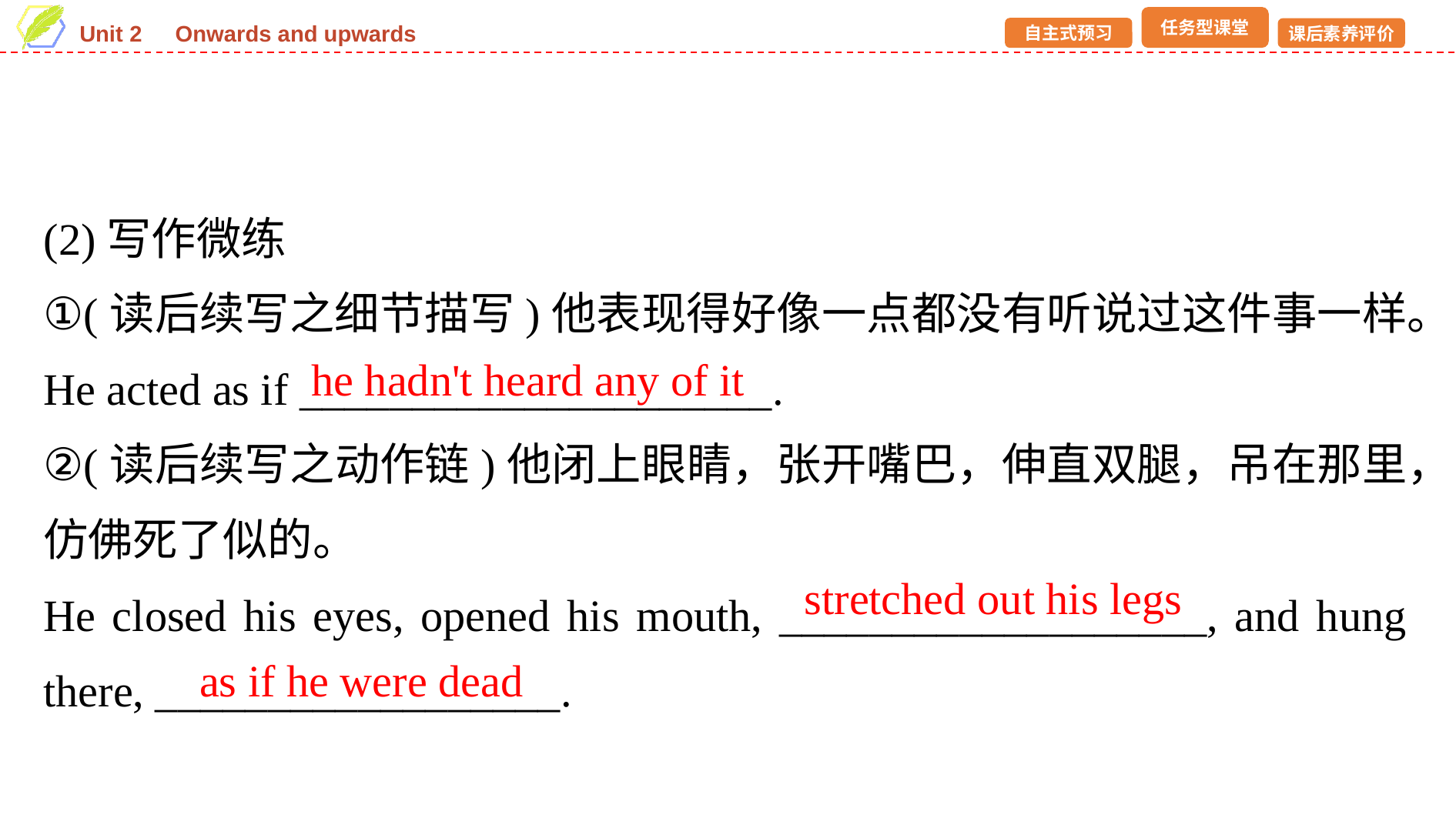

(2)写作微练
①(读后续写之细节描写)他表现得好像一点都没有听说过这件事一样。
He acted as if _____________________.
②(读后续写之动作链)他闭上眼睛，张开嘴巴，伸直双腿，吊在那里，仿佛死了似的。
He closed his eyes, opened his mouth, ___________________, and hung there, __________________.
he hadn't heard any of it
stretched out his legs
as if he were dead